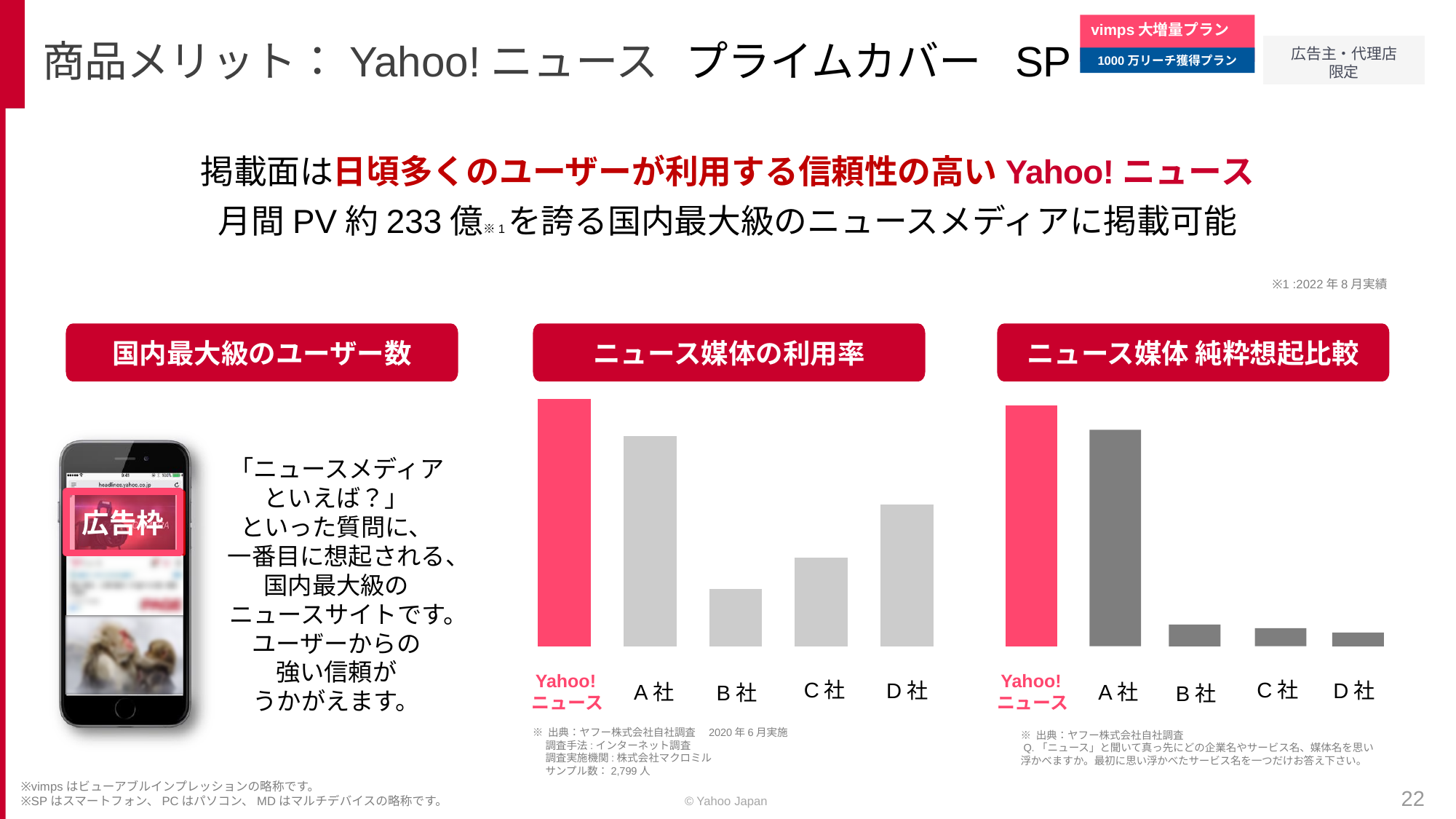

商品メリット：Yahoo!ニュース　プライムカバー　SP
vimps大増量プラン
1000万リーチ獲得プラン
掲載面は日頃多くのユーザーが利用する信頼性の高いYahoo!ニュース
月間PV約233億※1を誇る国内最大級のニュースメディアに掲載可能
※1 :2022年8月実績
国内最大級のユーザー数
ニュース媒体の利用率
ニュース媒体 純粋想起比較

### Chart

| Category | ニュース媒体としての利用率 |
|---|---|
| Yahoo!ニュース | 64.3 |
| A社 | 54.6 |
| B社 | 15.0 |
| C社 | 23.0 |
| D社 | 36.8 |

広告枠

「ニュースメディアといえば？」
といった質問に、
一番目に想起される、国内最大級の
ニュースサイトです。
ユーザーからの
強い信頼が
うかがえます。

 Yahoo!
 ニュース
 Yahoo!
 ニュース
C社
C社
D社
D社
A社
A社
B社
B社
240％
※ 出典：ヤフー株式会社自社調査
 Q.「ニュース」と聞いて真っ先にどの企業名やサービス名、媒体名を思い浮かべますか。最初に思い浮かべたサービス名を一つだけお答え下さい。
※ 出典：ヤフー株式会社自社調査　2020年6月実施
　 調査手法:インターネット調査
　 調査実施機関:株式会社マクロミル
　 サンプル数：2,799人
※vimpsはビューアブルインプレッションの略称です。
※SPはスマートフォン、PCはパソコン、MDはマルチデバイスの略称です。
22